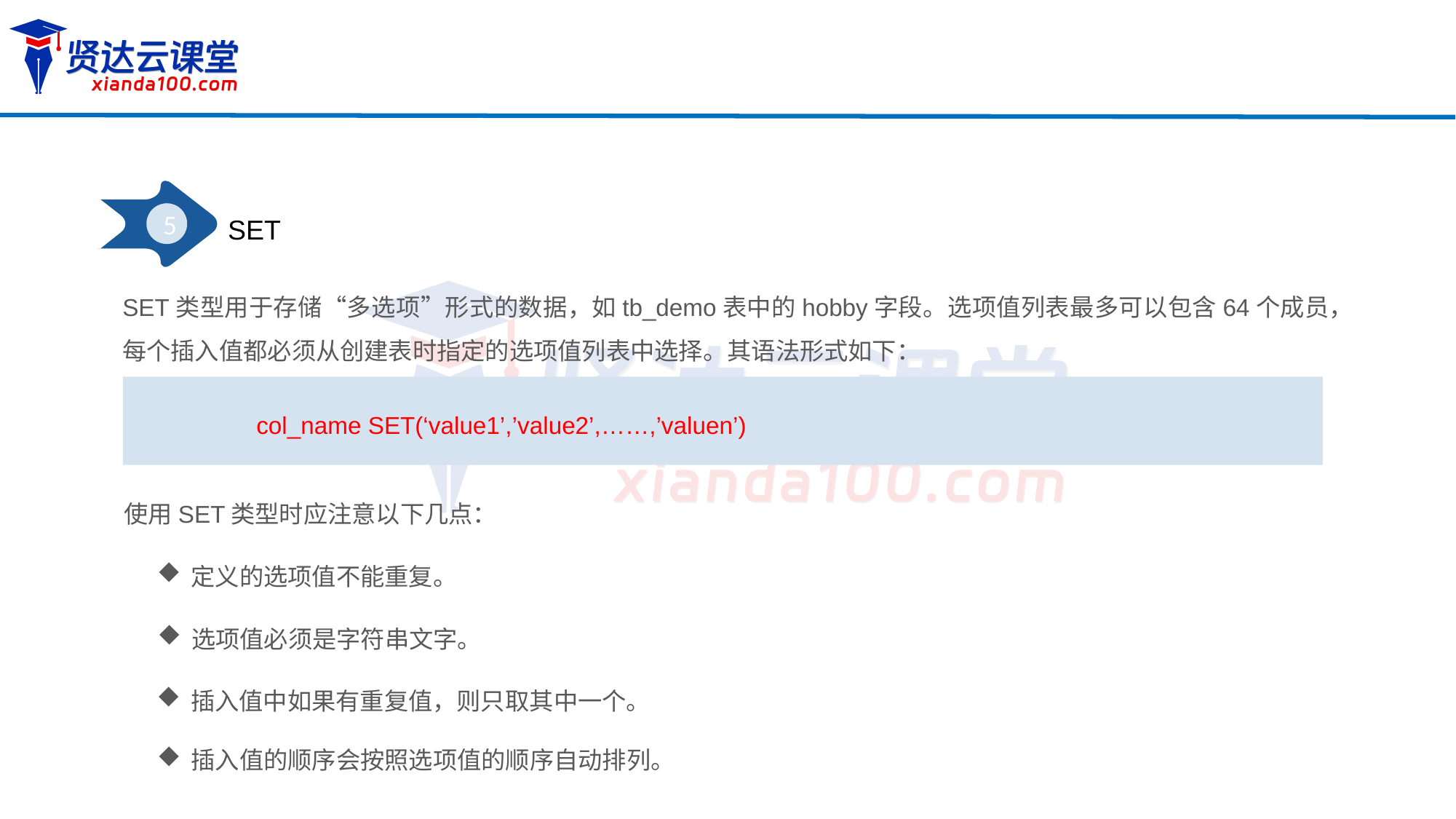

5
SET
SET类型用于存储“多选项”形式的数据，如tb_demo表中的hobby字段。选项值列表最多可以包含64个成员，每个插入值都必须从创建表时指定的选项值列表中选择。其语法形式如下：

col_name SET(‘value1’,’value2’,……,’valuen’)
使用SET类型时应注意以下几点：
定义的选项值不能重复。
选项值必须是字符串文字。
插入值中如果有重复值，则只取其中一个。
插入值的顺序会按照选项值的顺序自动排列。